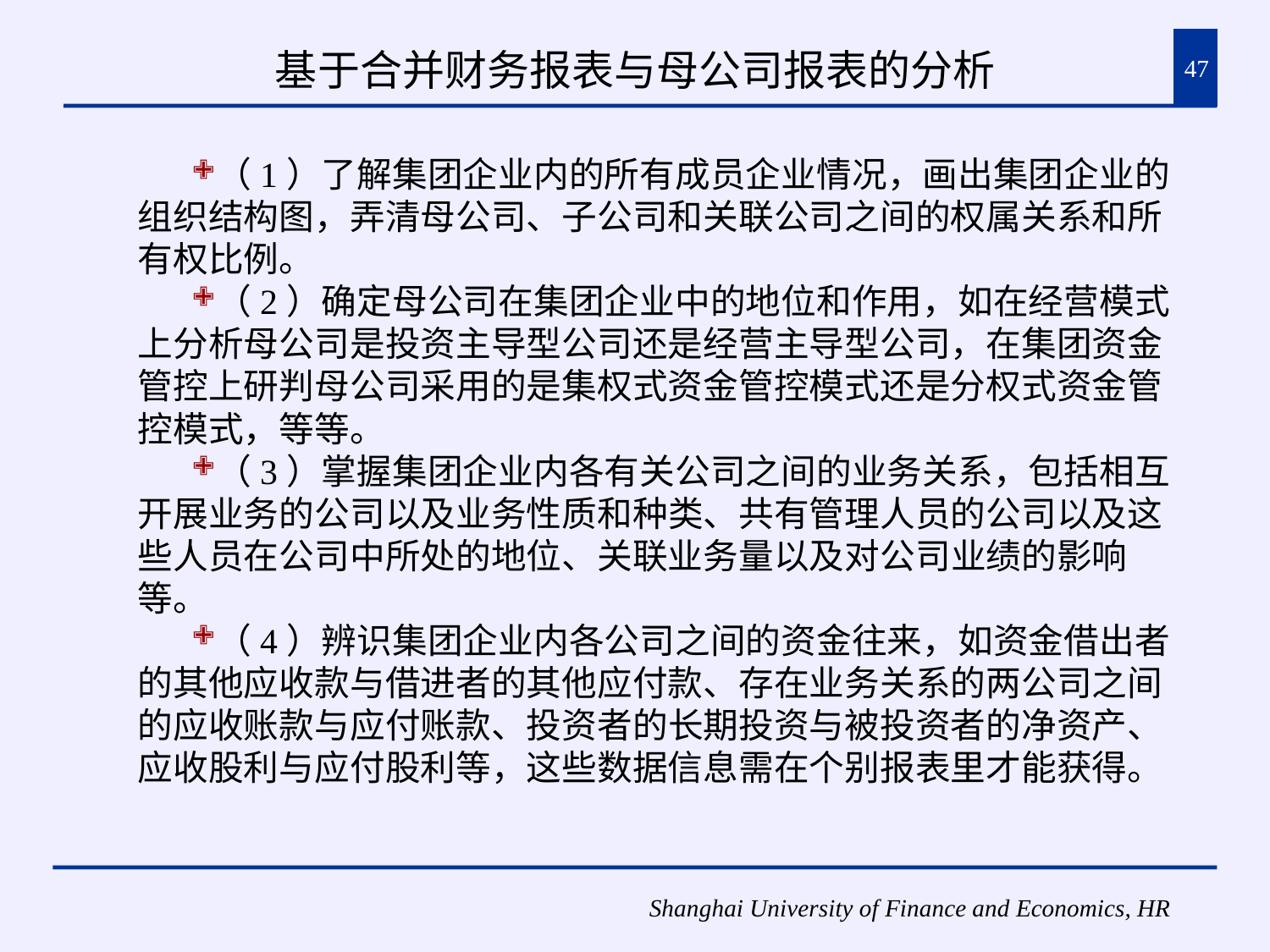

# 基于合并财务报表与母公司报表的分析
47
（1）了解集团企业内的所有成员企业情况，画出集团企业的组织结构图，弄清母公司、子公司和关联公司之间的权属关系和所有权比例。
（2）确定母公司在集团企业中的地位和作用，如在经营模式上分析母公司是投资主导型公司还是经营主导型公司，在集团资金管控上研判母公司采用的是集权式资金管控模式还是分权式资金管控模式，等等。
（3）掌握集团企业内各有关公司之间的业务关系，包括相互开展业务的公司以及业务性质和种类、共有管理人员的公司以及这些人员在公司中所处的地位、关联业务量以及对公司业绩的影响等。
（4）辨识集团企业内各公司之间的资金往来，如资金借出者的其他应收款与借进者的其他应付款、存在业务关系的两公司之间的应收账款与应付账款、投资者的长期投资与被投资者的净资产、应收股利与应付股利等，这些数据信息需在个别报表里才能获得。